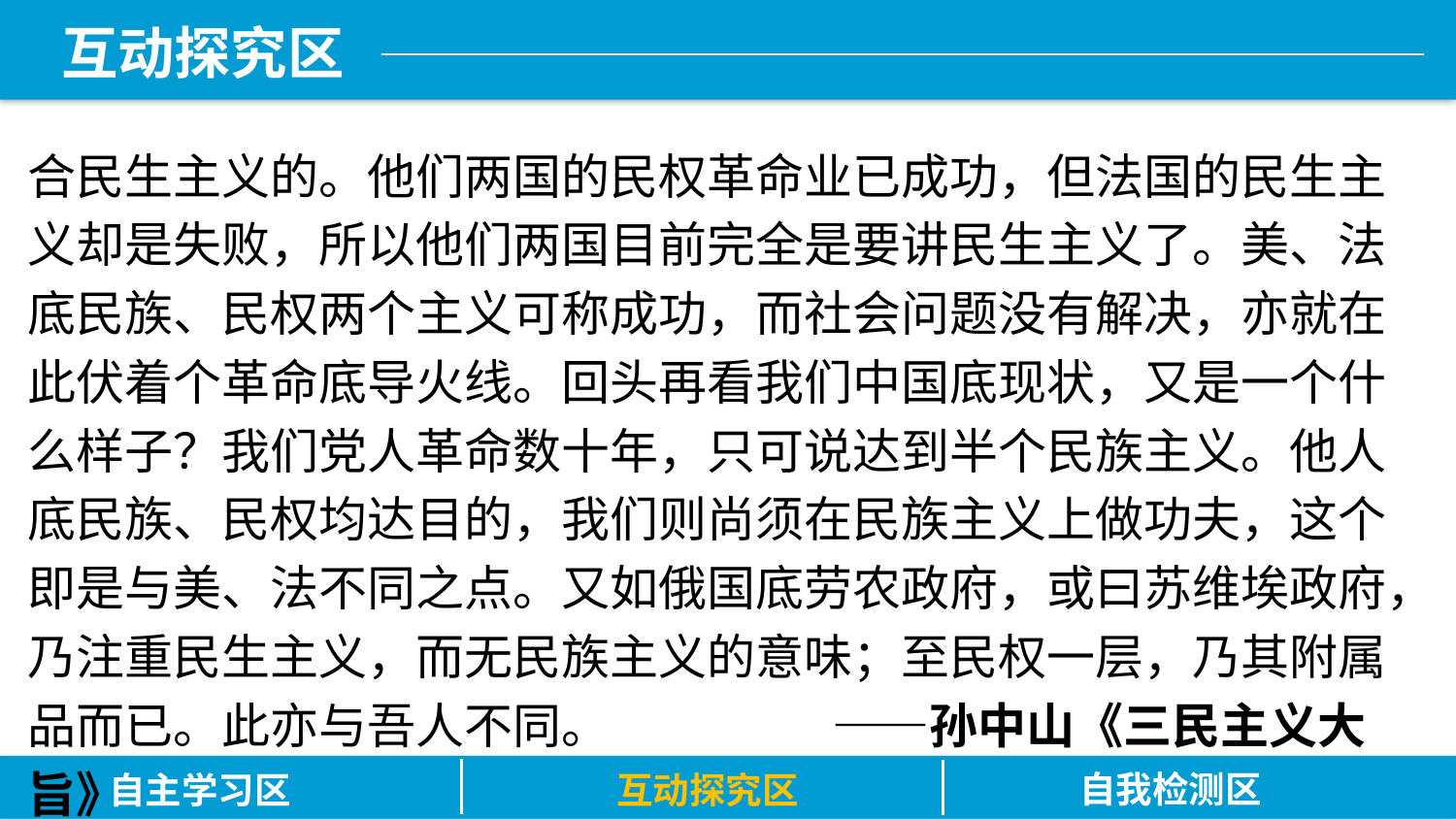

合民生主义的。他们两国的民权革命业已成功，但法国的民生主义却是失败，所以他们两国目前完全是要讲民生主义了。美、法底民族、民权两个主义可称成功，而社会问题没有解决，亦就在此伏着个革命底导火线。回头再看我们中国底现状，又是一个什么样子？我们党人革命数十年，只可说达到半个民族主义。他人底民族、民权均达目的，我们则尚须在民族主义上做功夫，这个即是与美、法不同之点。又如俄国底劳农政府，或曰苏维埃政府，乃注重民生主义，而无民族主义的意味；至民权一层，乃其附属品而已。此亦与吾人不同。	       ——孙中山《三民主义大旨》
自我检测区
自主学习区
互动探究区